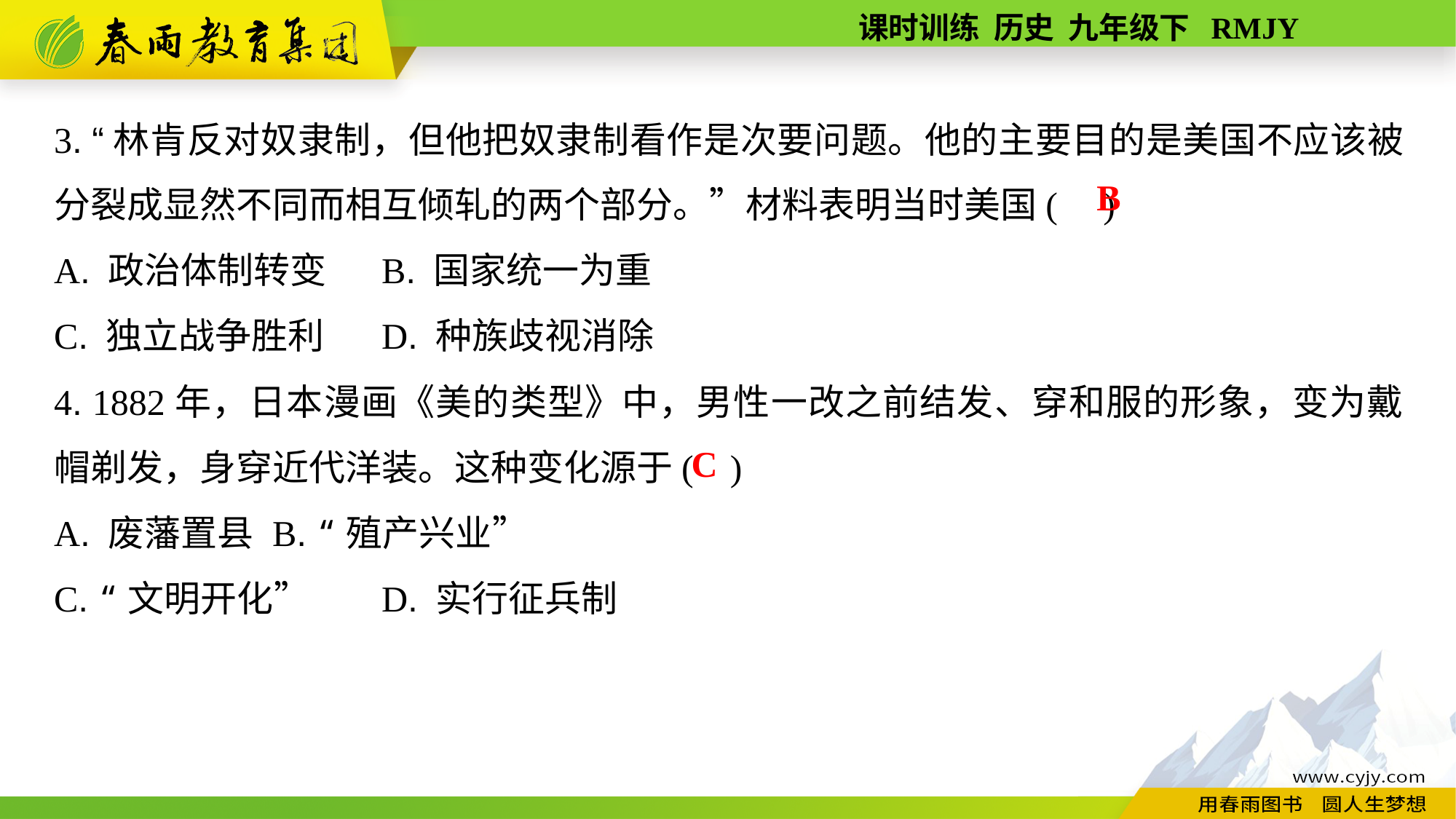

3. “林肯反对奴隶制，但他把奴隶制看作是次要问题。他的主要目的是美国不应该被分裂成显然不同而相互倾轧的两个部分。”材料表明当时美国(     )
A. 政治体制转变	B. 国家统一为重
C. 独立战争胜利	D. 种族歧视消除
4. 1882年，日本漫画《美的类型》中，男性一改之前结发、穿和服的形象，变为戴帽剃发，身穿近代洋装。这种变化源于(    )
A. 废藩置县	B. “殖产兴业”
C. “文明开化”	D. 实行征兵制
B
C